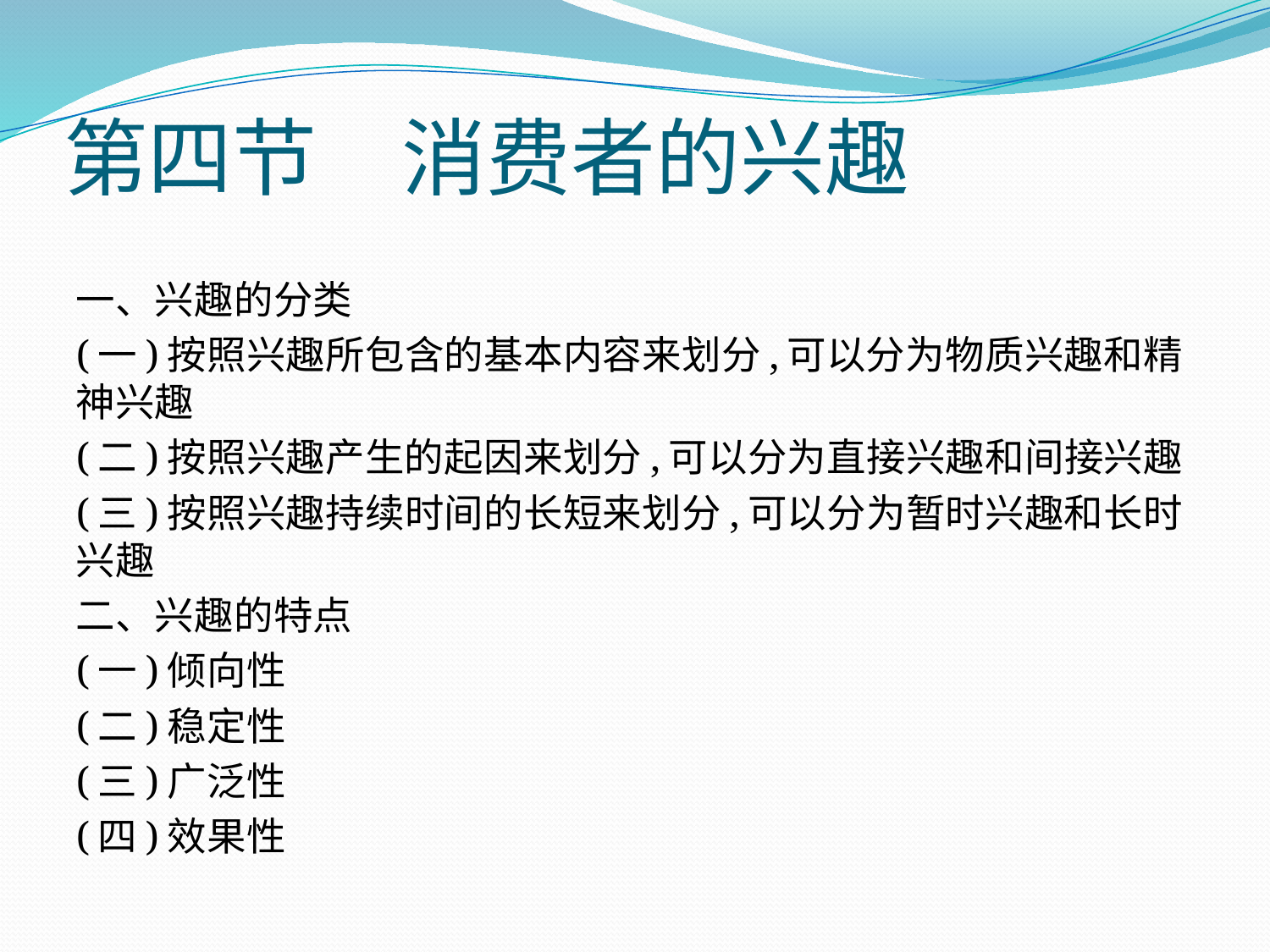

# 第四节　消费者的兴趣
一、兴趣的分类
(一)按照兴趣所包含的基本内容来划分,可以分为物质兴趣和精神兴趣
(二)按照兴趣产生的起因来划分,可以分为直接兴趣和间接兴趣
(三)按照兴趣持续时间的长短来划分,可以分为暂时兴趣和长时兴趣
二、兴趣的特点
(一)倾向性
(二)稳定性
(三)广泛性
(四)效果性